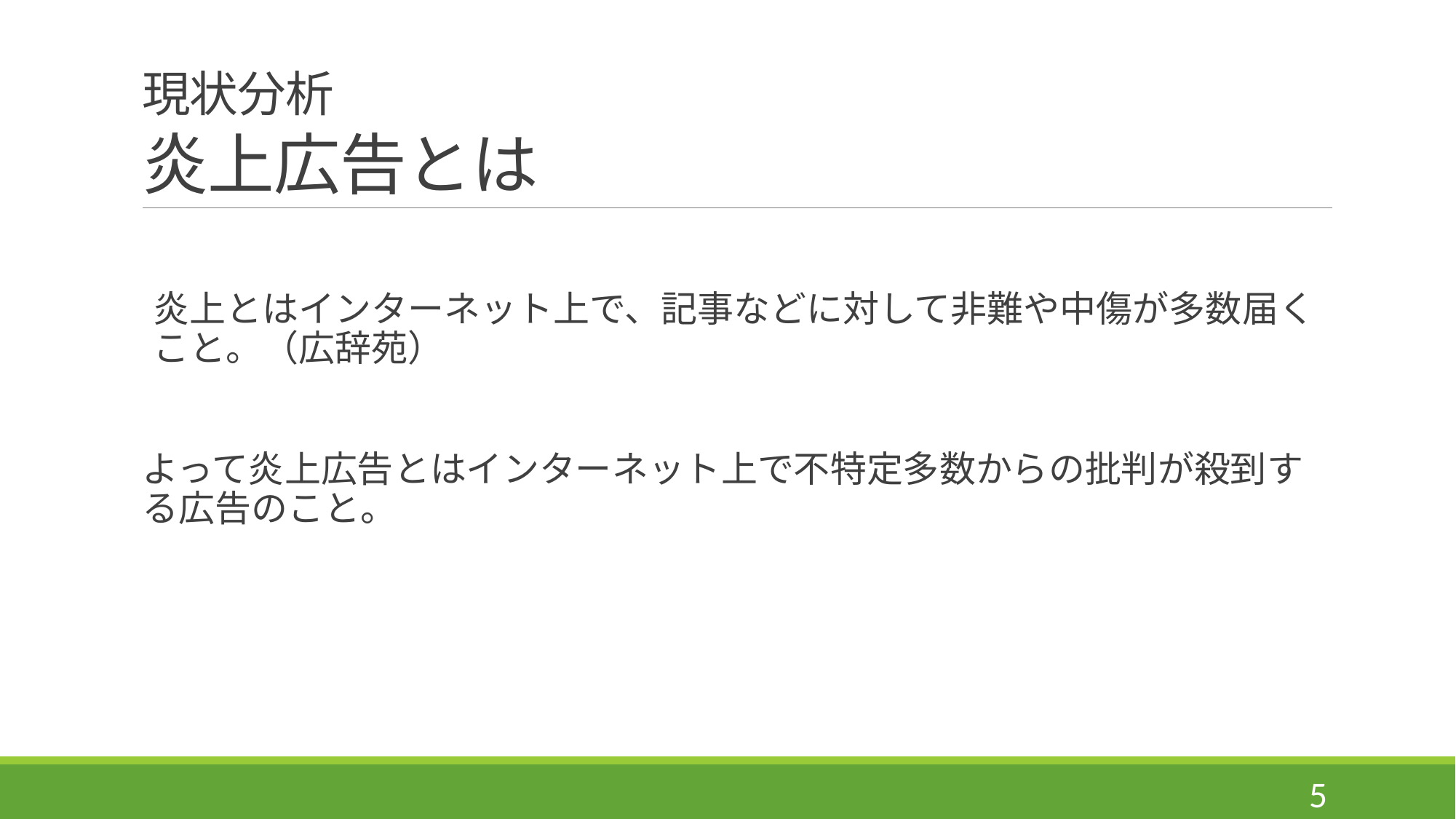

# 現状分析 炎上広告とは

炎上とはインターネット上で、記事などに対して非難や中傷が多数届くこと。（広辞苑）

よって炎上広告とはインターネット上で不特定多数からの批判が殺到する広告のこと。

5